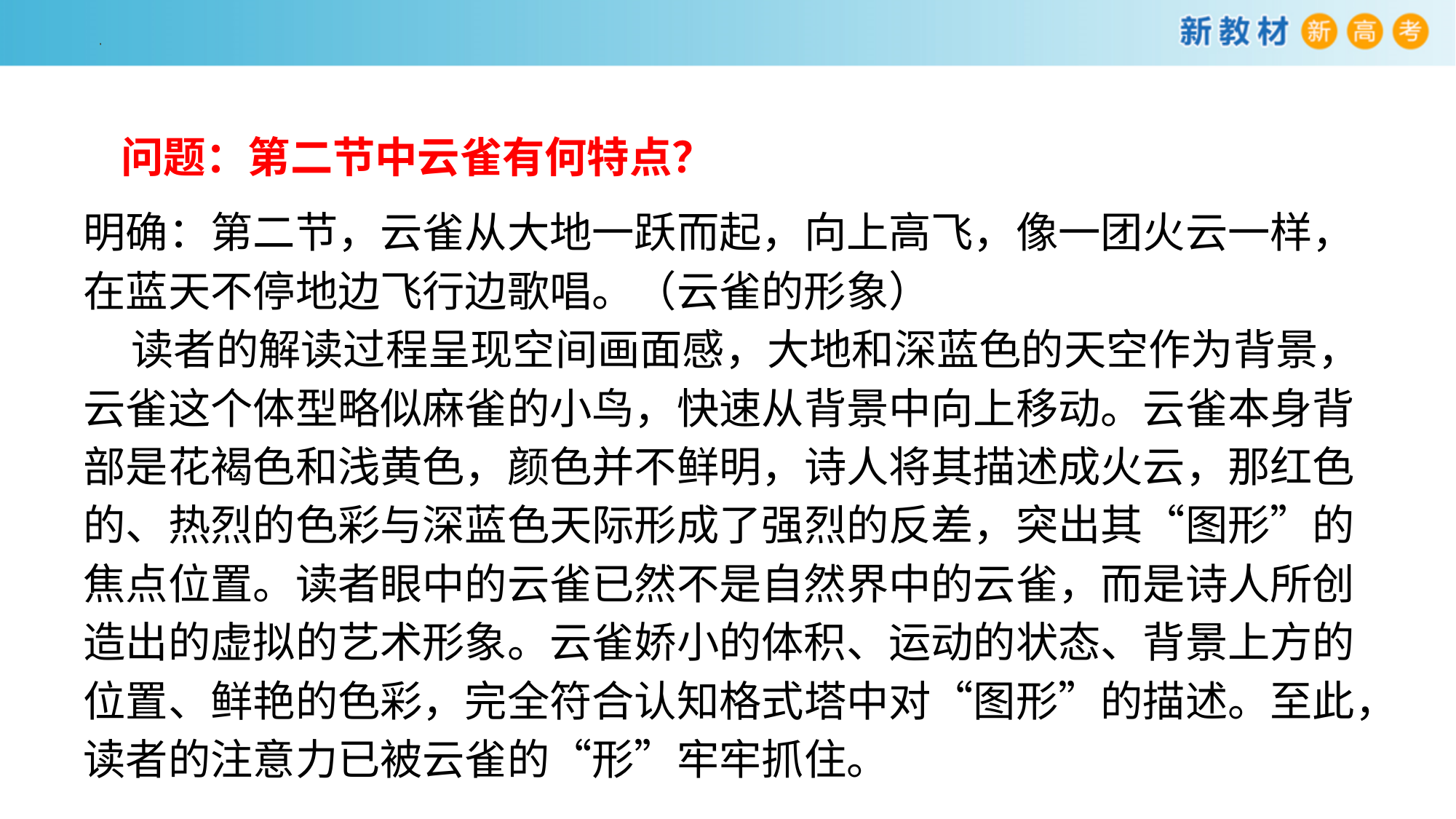

问题：第二节中云雀有何特点？
明确：第二节，云雀从大地一跃而起，向上高飞，像一团火云一样，在蓝天不停地边飞行边歌唱。（云雀的形象）
    读者的解读过程呈现空间画面感，大地和深蓝色的天空作为背景，云雀这个体型略似麻雀的小鸟，快速从背景中向上移动。云雀本身背部是花褐色和浅黄色，颜色并不鲜明，诗人将其描述成火云，那红色的、热烈的色彩与深蓝色天际形成了强烈的反差，突出其“图形”的焦点位置。读者眼中的云雀已然不是自然界中的云雀，而是诗人所创造出的虚拟的艺术形象。云雀娇小的体积、运动的状态、背景上方的位置、鲜艳的色彩，完全符合认知格式塔中对“图形”的描述。至此，读者的注意力已被云雀的“形”牢牢抓住。